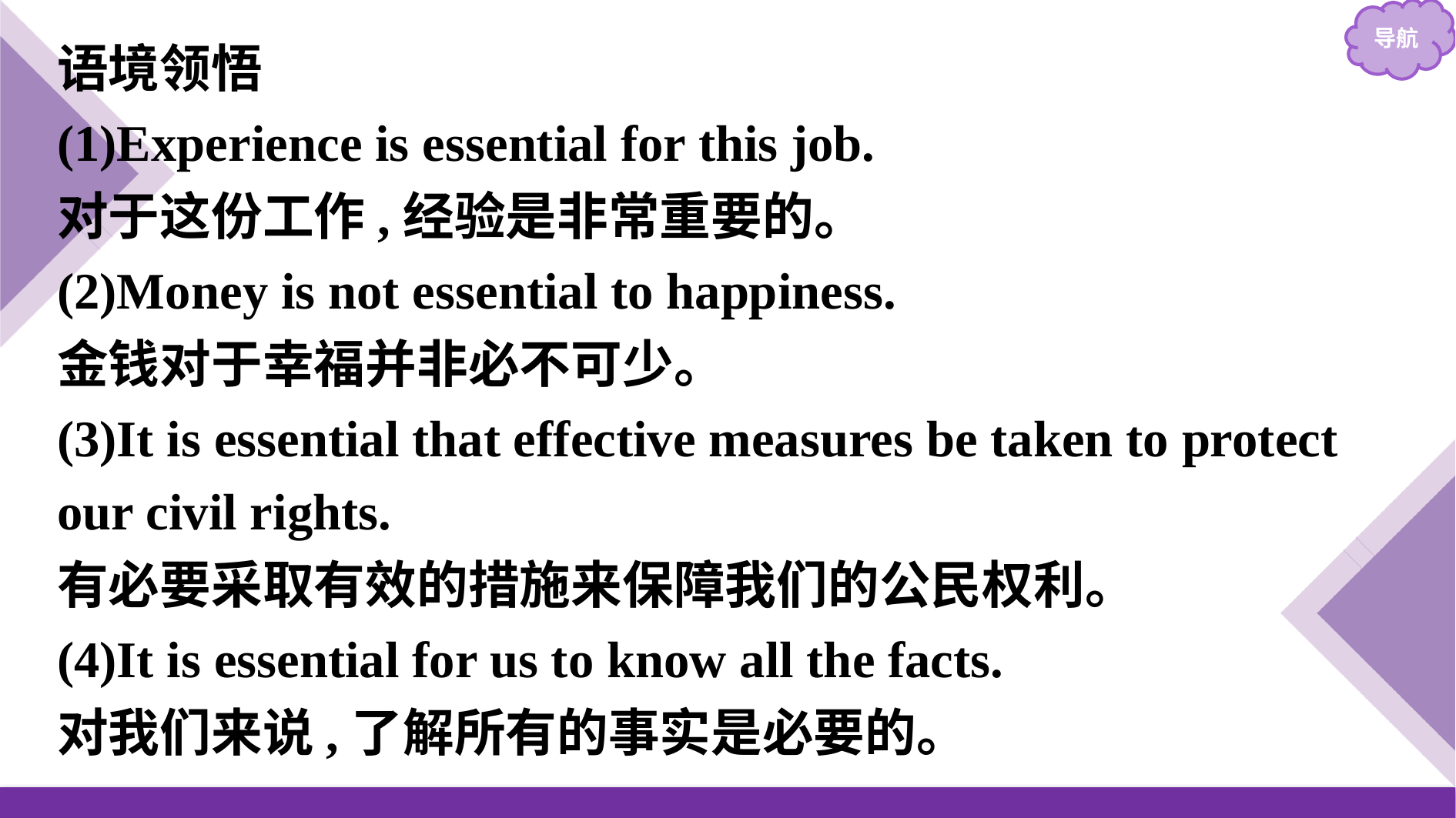

语境领悟
(1)Experience is essential for this job.
对于这份工作,经验是非常重要的。
(2)Money is not essential to happiness.
金钱对于幸福并非必不可少。
(3)It is essential that effective measures be taken to protect our civil rights.
有必要采取有效的措施来保障我们的公民权利。
(4)It is essential for us to know all the facts.
对我们来说,了解所有的事实是必要的。